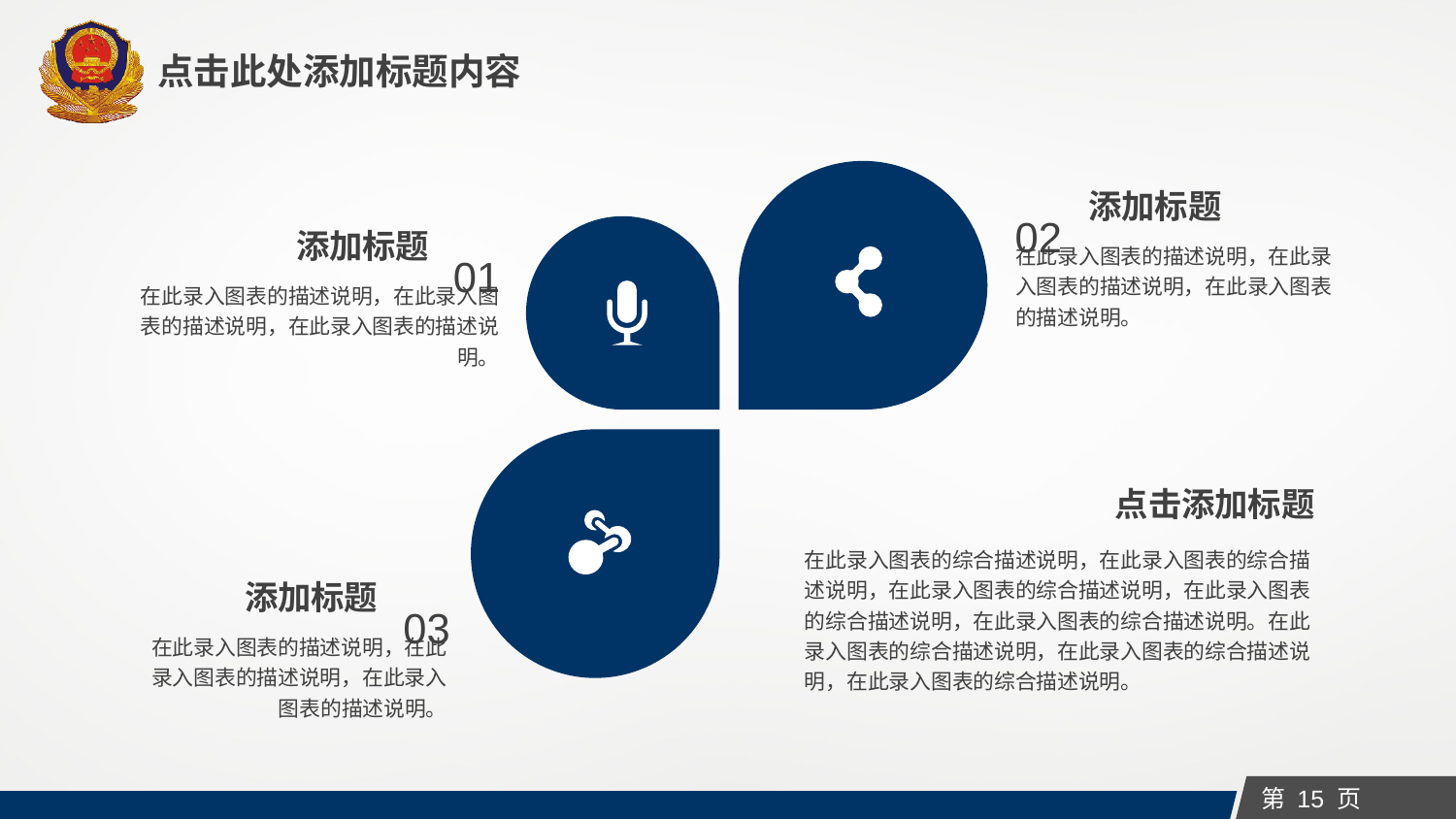

点击此处添加标题内容

02
添加标题
01

添加标题
在此录入图表的描述说明，在此录入图表的描述说明，在此录入图表的描述说明。
在此录入图表的描述说明，在此录入图表的描述说明，在此录入图表的描述说明。

点击添加标题
在此录入图表的综合描述说明，在此录入图表的综合描述说明，在此录入图表的综合描述说明，在此录入图表的综合描述说明，在此录入图表的综合描述说明。在此录入图表的综合描述说明，在此录入图表的综合描述说明，在此录入图表的综合描述说明。
03
添加标题
在此录入图表的描述说明，在此录入图表的描述说明，在此录入图表的描述说明。